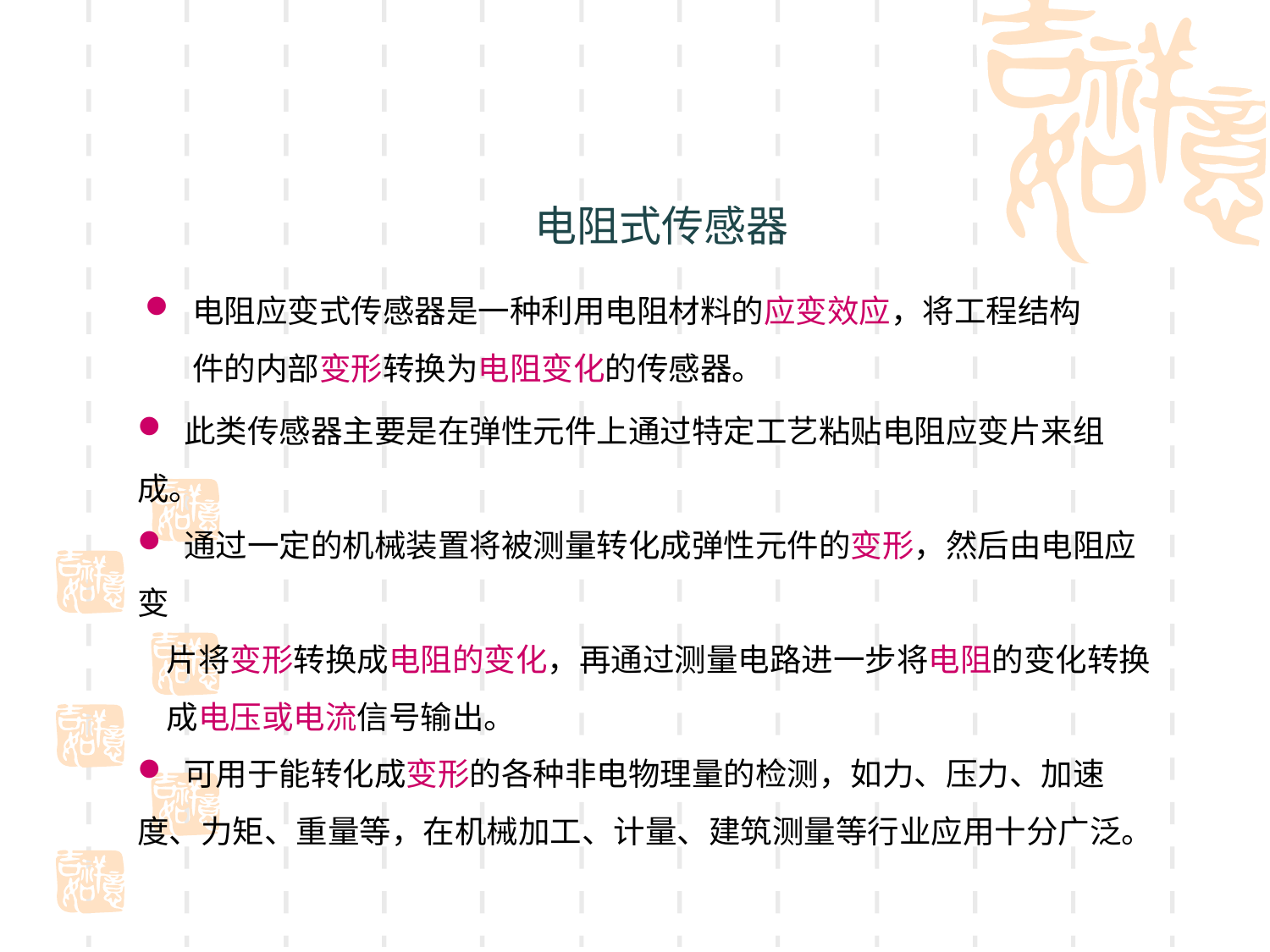

# 电阻式传感器
电阻应变式传感器是一种利用电阻材料的应变效应，将工程结构件的内部变形转换为电阻变化的传感器。
 此类传感器主要是在弹性元件上通过特定工艺粘贴电阻应变片来组成。
 通过一定的机械装置将被测量转化成弹性元件的变形，然后由电阻应变
   片将变形转换成电阻的变化，再通过测量电路进一步将电阻的变化转换
   成电压或电流信号输出。
 可用于能转化成变形的各种非电物理量的检测，如力、压力、加速度、力矩、重量等，在机械加工、计量、建筑测量等行业应用十分广泛。
2